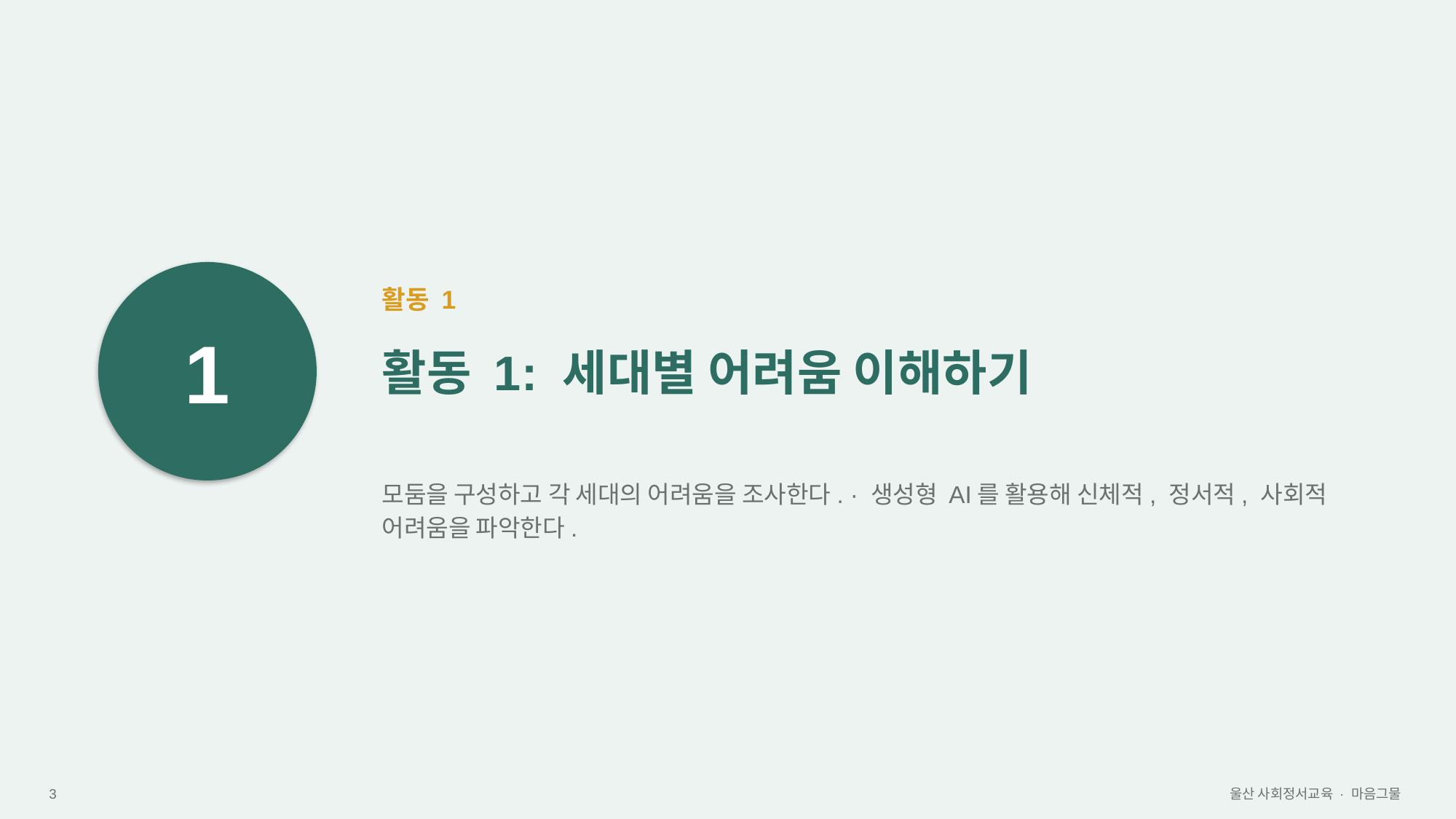

1
활동 1
활동 1: 세대별 어려움 이해하기
모둠을 구성하고 각 세대의 어려움을 조사한다. · 생성형 AI를 활용해 신체적, 정서적, 사회적 어려움을 파악한다.
3
울산 사회정서교육 · 마음그물